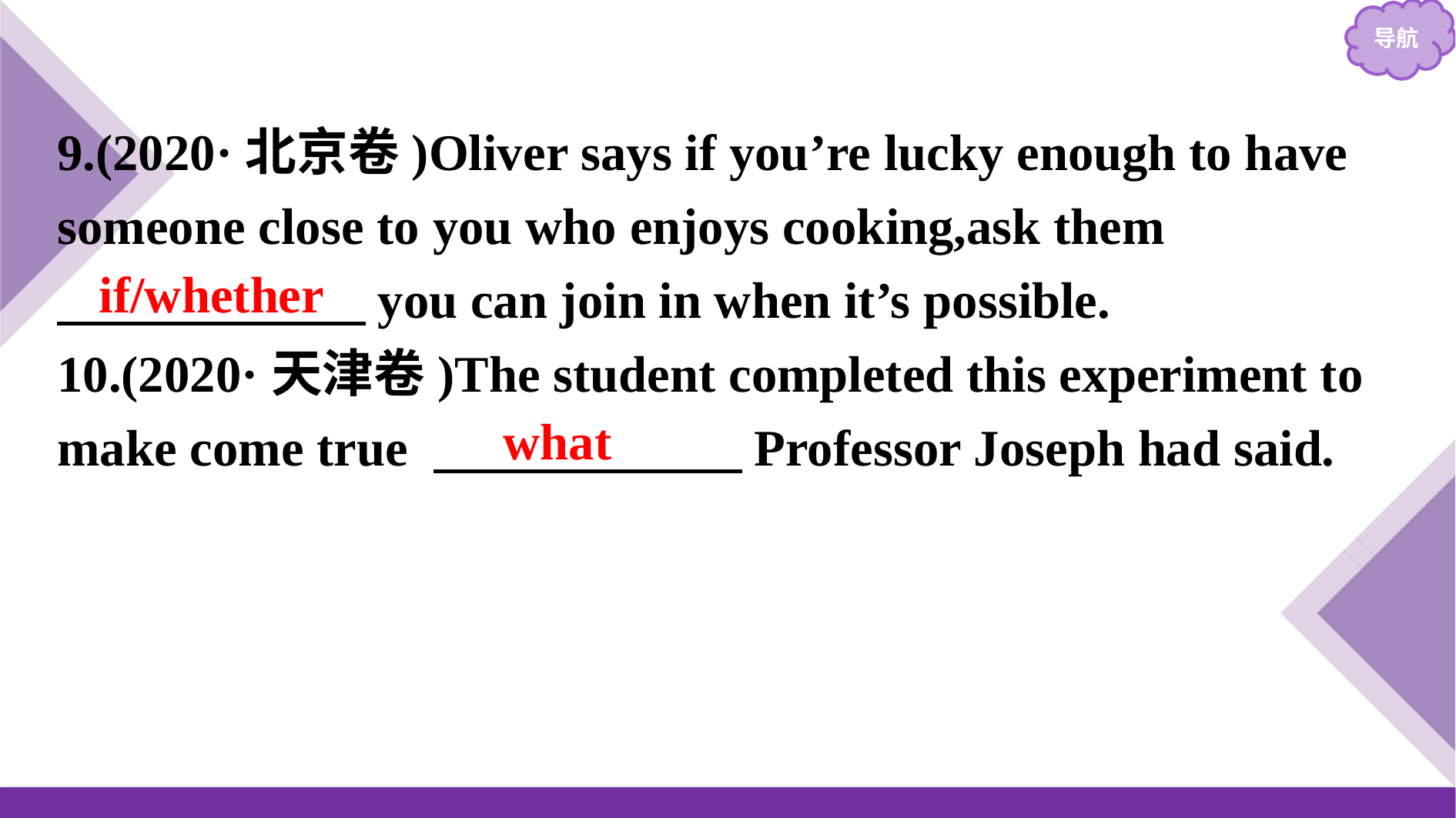

9.(2020·北京卷)Oliver says if you’re lucky enough to have someone close to you who enjoys cooking,ask them
　　　　　　you can join in when it’s possible.
10.(2020·天津卷)The student completed this experiment to make come true 　　　　　　Professor Joseph had said.
if/whether
what